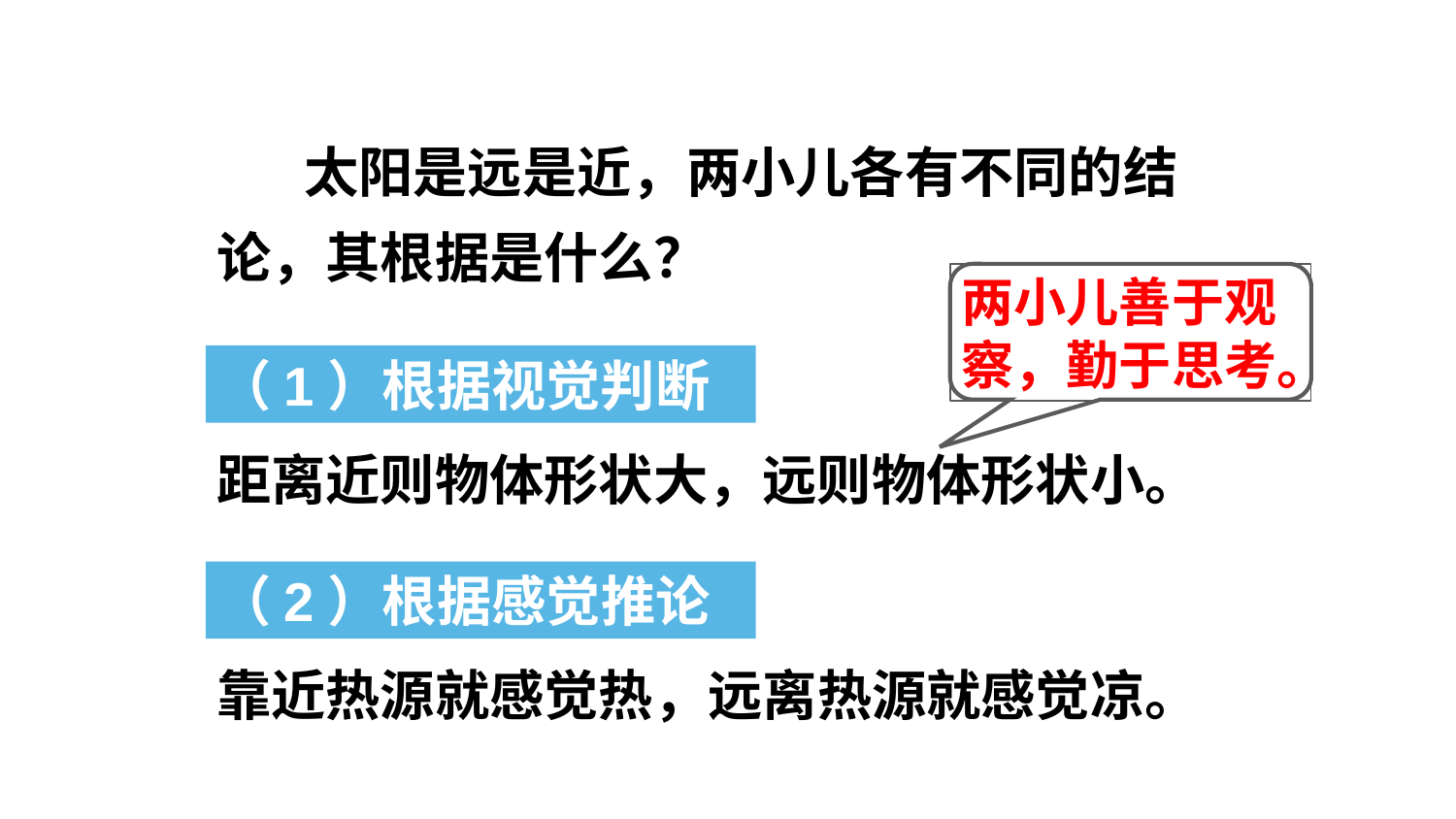

太阳是远是近，两小儿各有不同的结论，其根据是什么？

两小儿善于观察，勤于思考。

（1）根据视觉判断
距离近则物体形状大，远则物体形状小。

（2）根据感觉推论
靠近热源就感觉热，远离热源就感觉凉。